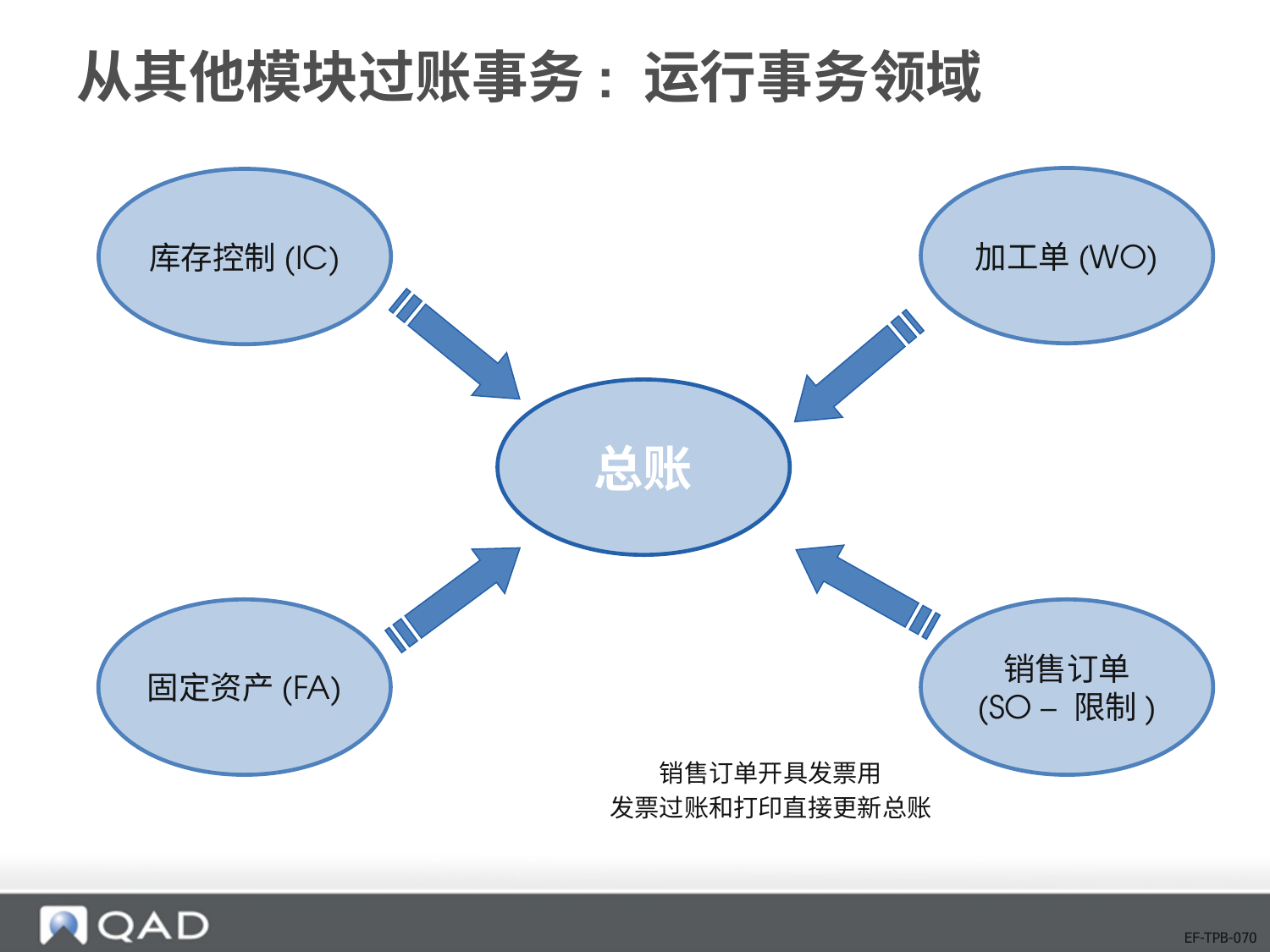

# 从其他模块过账事务: 运行事务领域
加工单(WO)
库存控制(IC)

总账

销售订单
(SO – 限制)
固定资产(FA)
销售订单开具发票用
发票过账和打印直接更新总账
EF-TPB-070